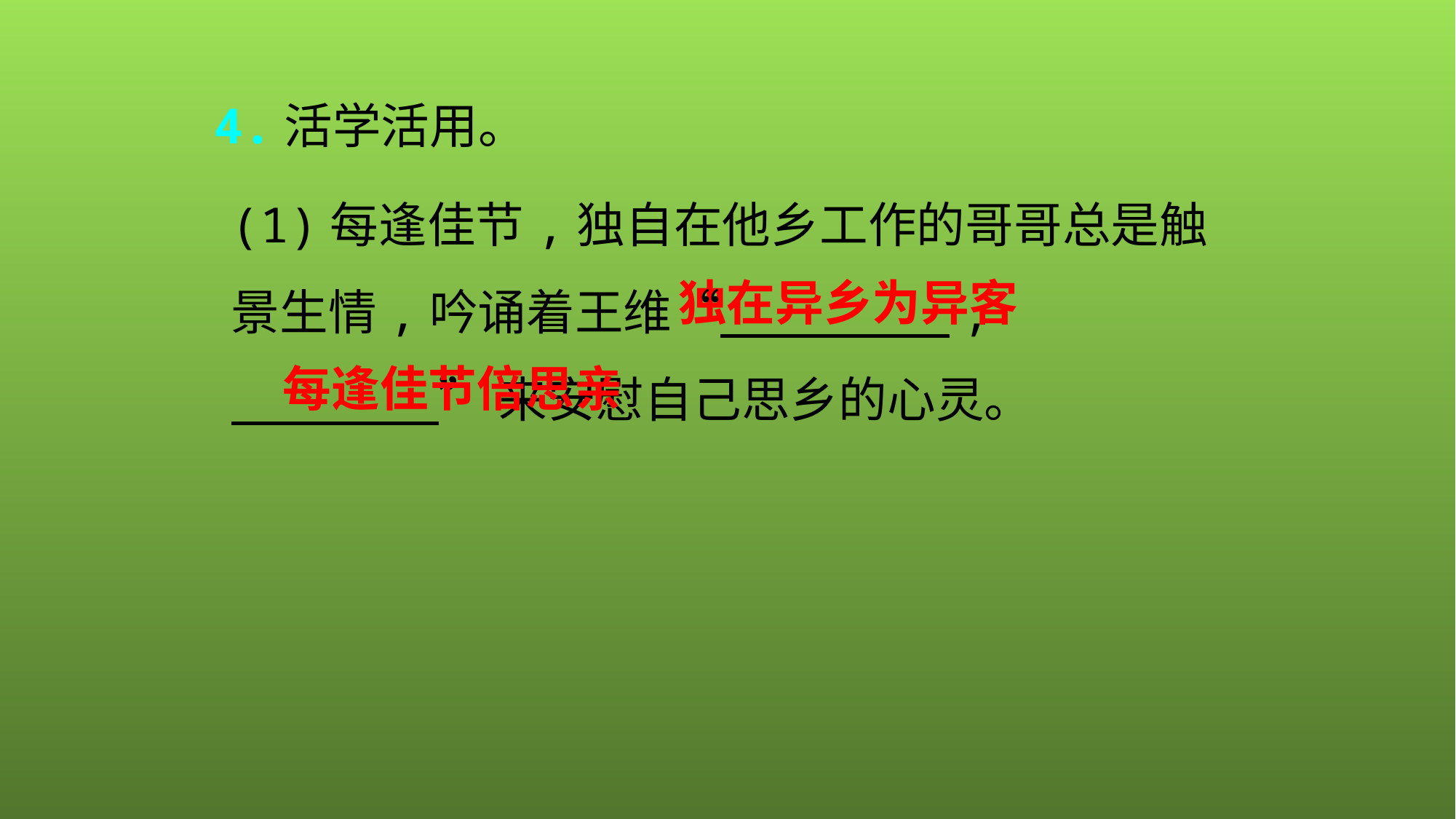

4.活学活用。
(1)每逢佳节,独自在他乡工作的哥哥总是触景生情,吟诵着王维“                     ,
                   ”来安慰自己思乡的心灵。
独在异乡为异客
每逢佳节倍思亲